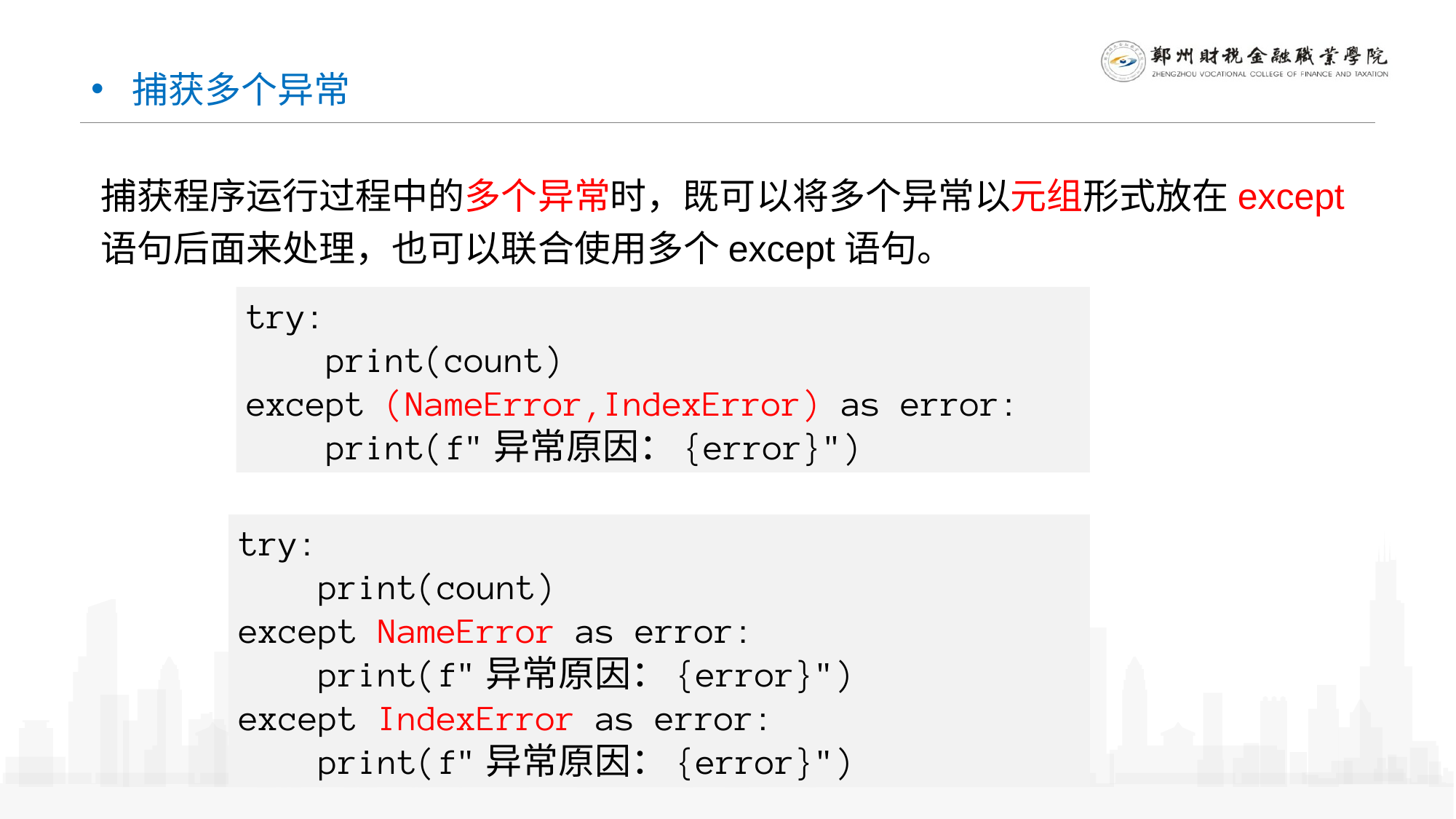

捕获多个异常
捕获程序运行过程中的多个异常时，既可以将多个异常以元组形式放在except语句后面来处理，也可以联合使用多个except语句。
try:
    print(count)
except (NameError,IndexError) as error:
    print(f"异常原因：{error}")
try:
    print(count)
except NameError as error:
    print(f"异常原因：{error}")
except IndexError as error:
    print(f"异常原因：{error}")